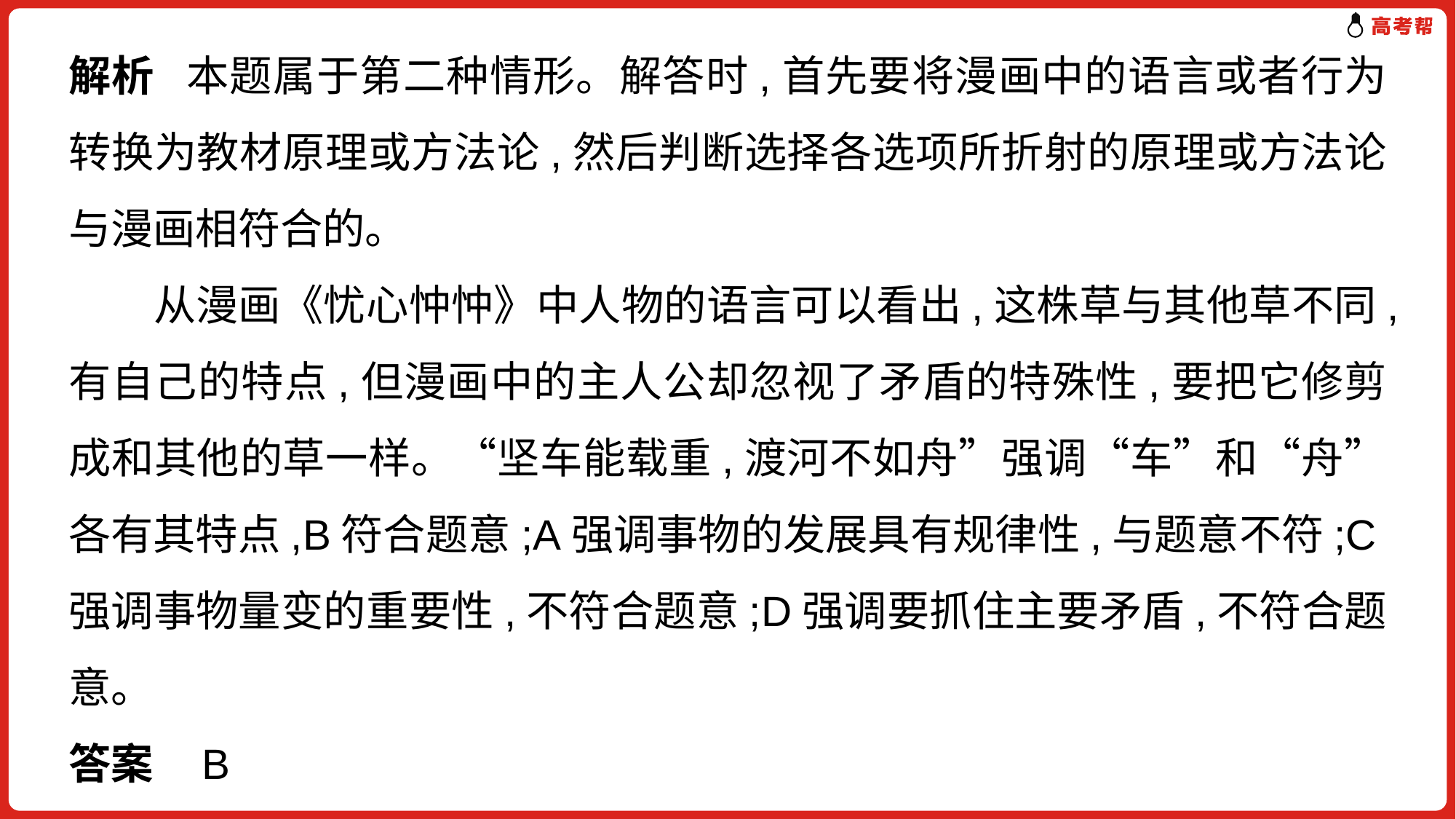

解析   本题属于第二种情形。解答时,首先要将漫画中的语言或者行为转换为教材原理或方法论,然后判断选择各选项所折射的原理或方法论与漫画相符合的。
　　从漫画《忧心忡忡》中人物的语言可以看出,这株草与其他草不同,有自己的特点,但漫画中的主人公却忽视了矛盾的特殊性,要把它修剪成和其他的草一样。“坚车能载重,渡河不如舟”强调“车”和“舟”各有其特点,B符合题意;A强调事物的发展具有规律性,与题意不符;C强调事物量变的重要性,不符合题意;D强调要抓住主要矛盾,不符合题意。
答案    B